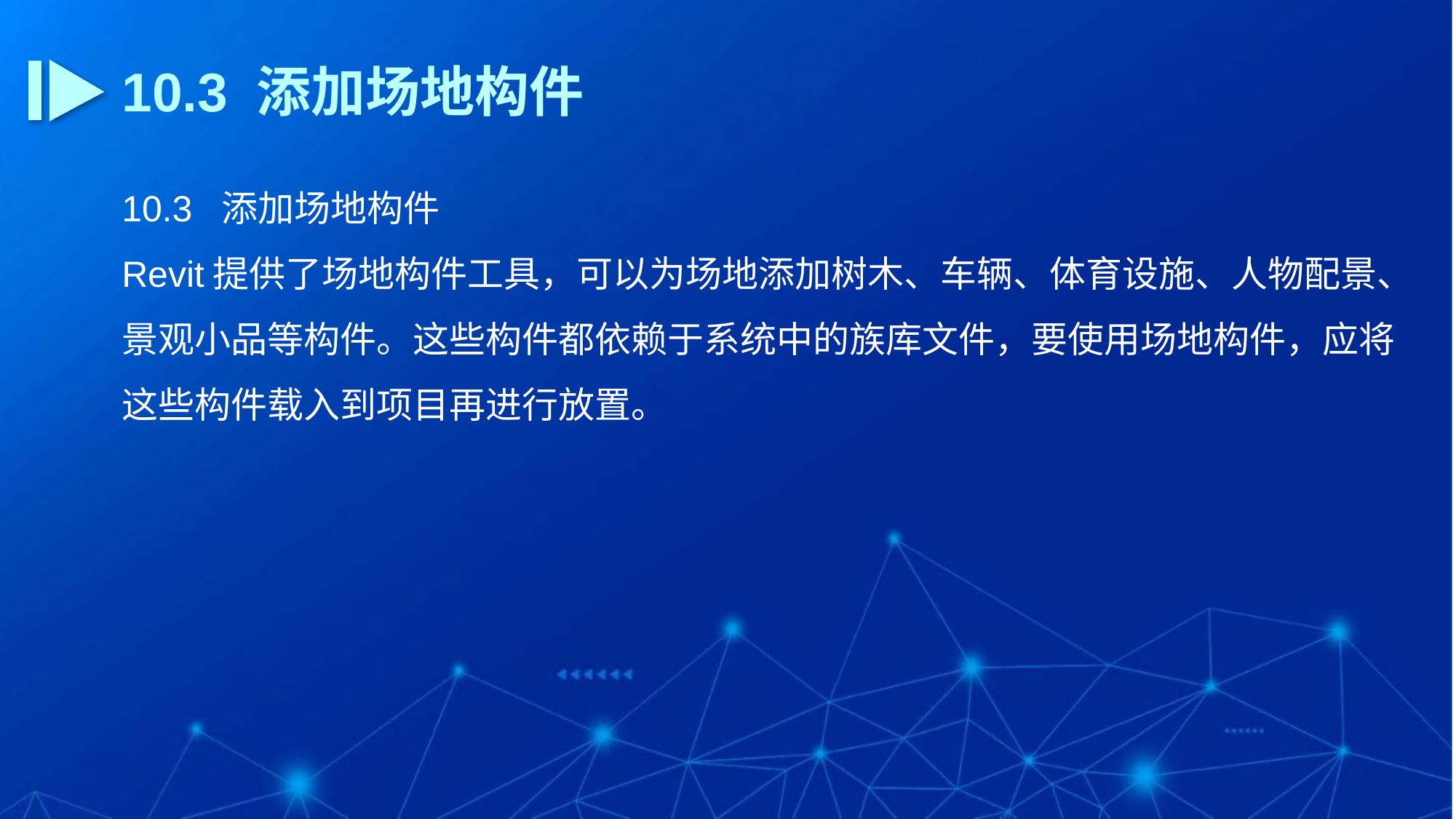

10.3 添加场地构件

10.3  添加场地构件
Revit提供了场地构件工具，可以为场地添加树木、车辆、体育设施、人物配景、景观小品等构件。这些构件都依赖于系统中的族库文件，要使用场地构件，应将这些构件载入到项目再进行放置。